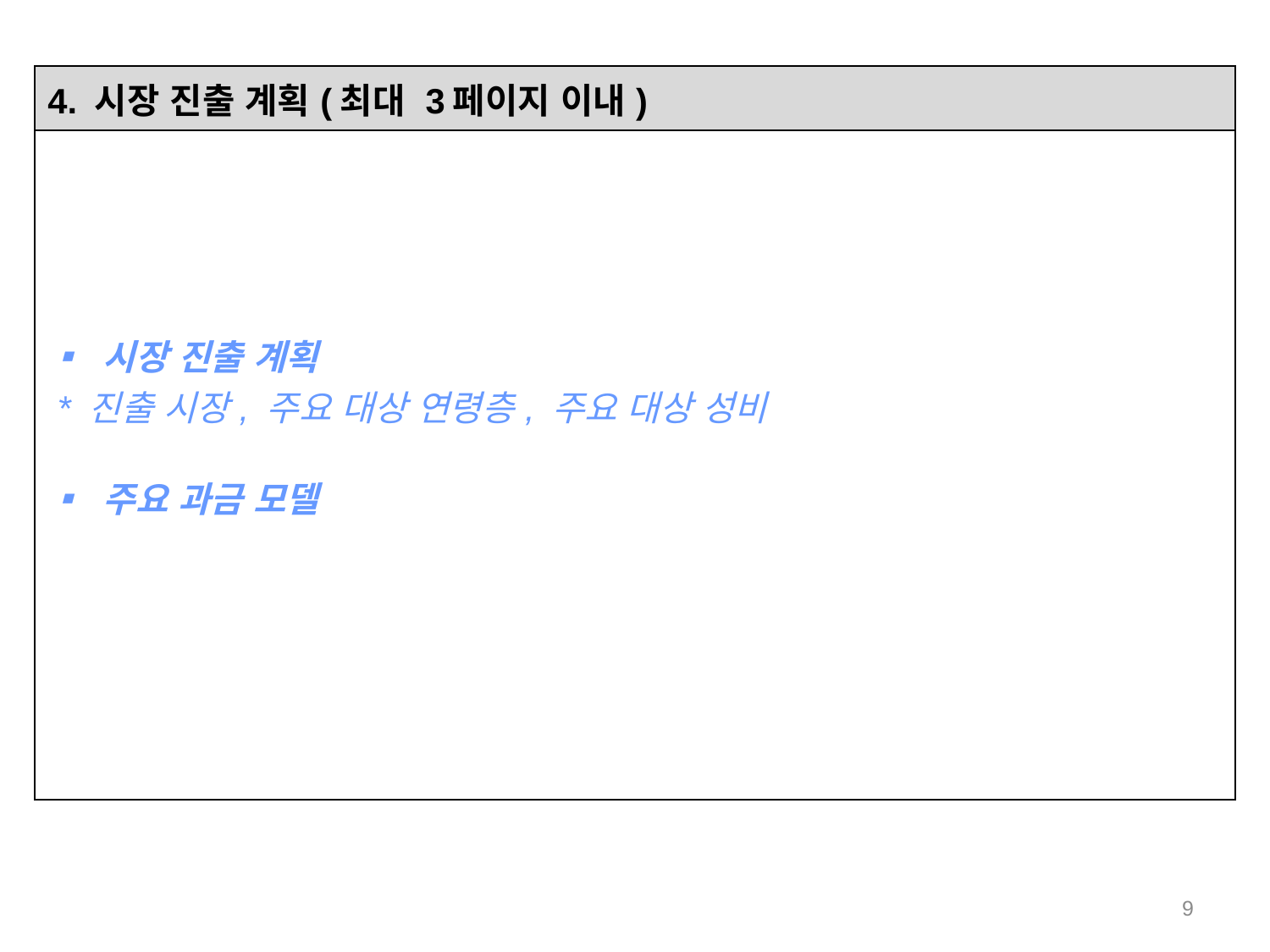

| 4. 시장 진출 계획(최대 3페이지 이내) |
| --- |
| ▪ 시장 진출 계획 \* 진출 시장, 주요 대상 연령층, 주요 대상 성비 ▪ 주요 과금 모델 |
9